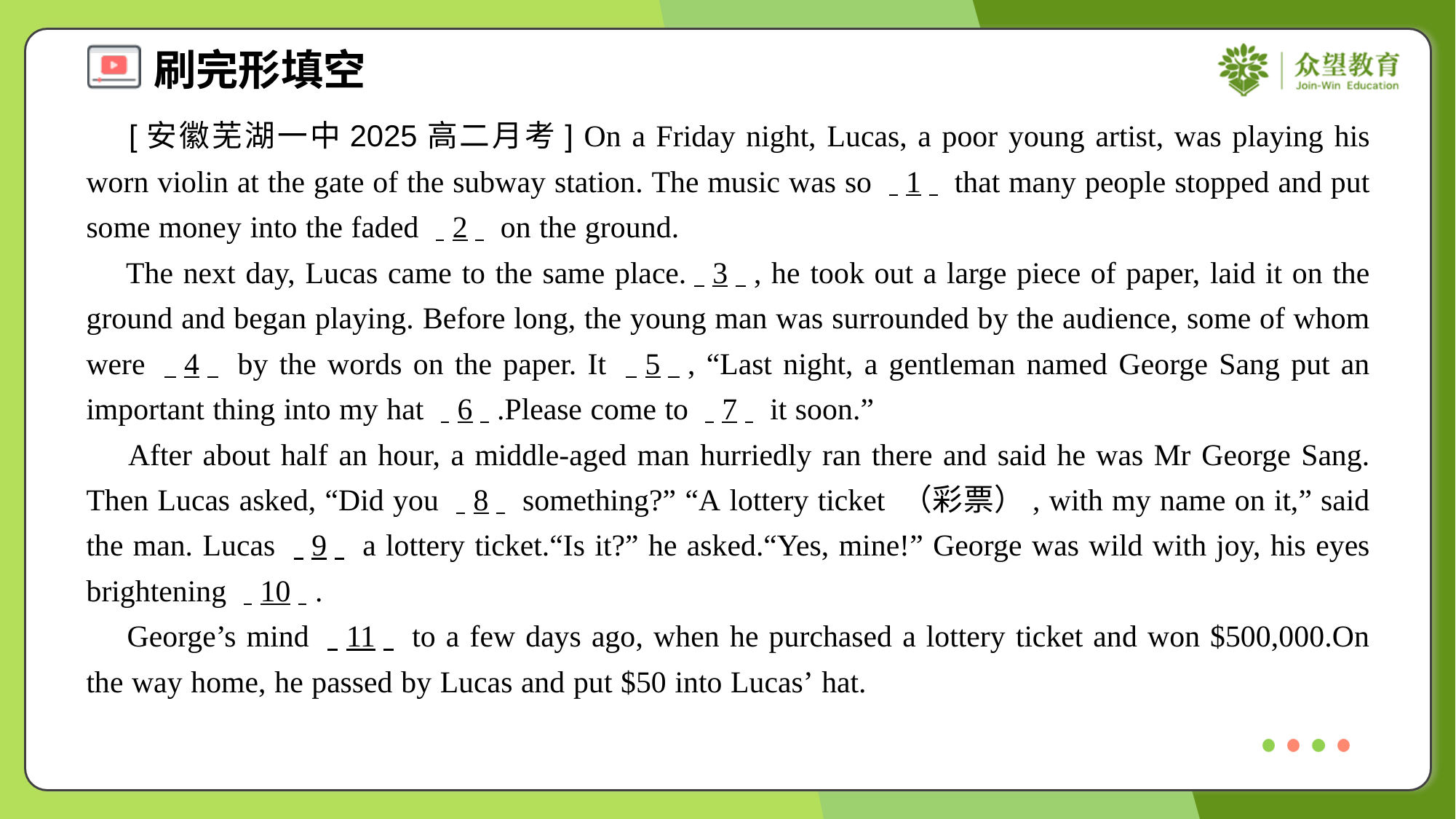

[安徽芜湖一中2025高二月考] On a Friday night, Lucas, a poor young artist, was playing his worn violin at the gate of the subway station. The music was so . .1. . that many people stopped and put some money into the faded . .2. . on the ground.
    The next day, Lucas came to the same place.. .3. ., he took out a large piece of paper, laid it on the ground and began playing. Before long, the young man was surrounded by the audience, some of whom were . .4. . by the words on the paper. It . .5. ., “Last night, a gentleman named George Sang put an important thing into my hat . .6. ..Please come to . .7. . it soon.”
    After about half an hour, a middle-aged man hurriedly ran there and said he was Mr George Sang. Then Lucas asked, “Did you . .8. . something?” “A lottery ticket （彩票）, with my name on it,” said the man. Lucas . .9. . a lottery ticket.“Is it?” he asked.“Yes, mine!” George was wild with joy, his eyes brightening . .10. ..
    George’s mind . .11. . to a few days ago, when he purchased a lottery ticket and won $500,000.On the way home, he passed by Lucas and put $50 into Lucas’ hat.